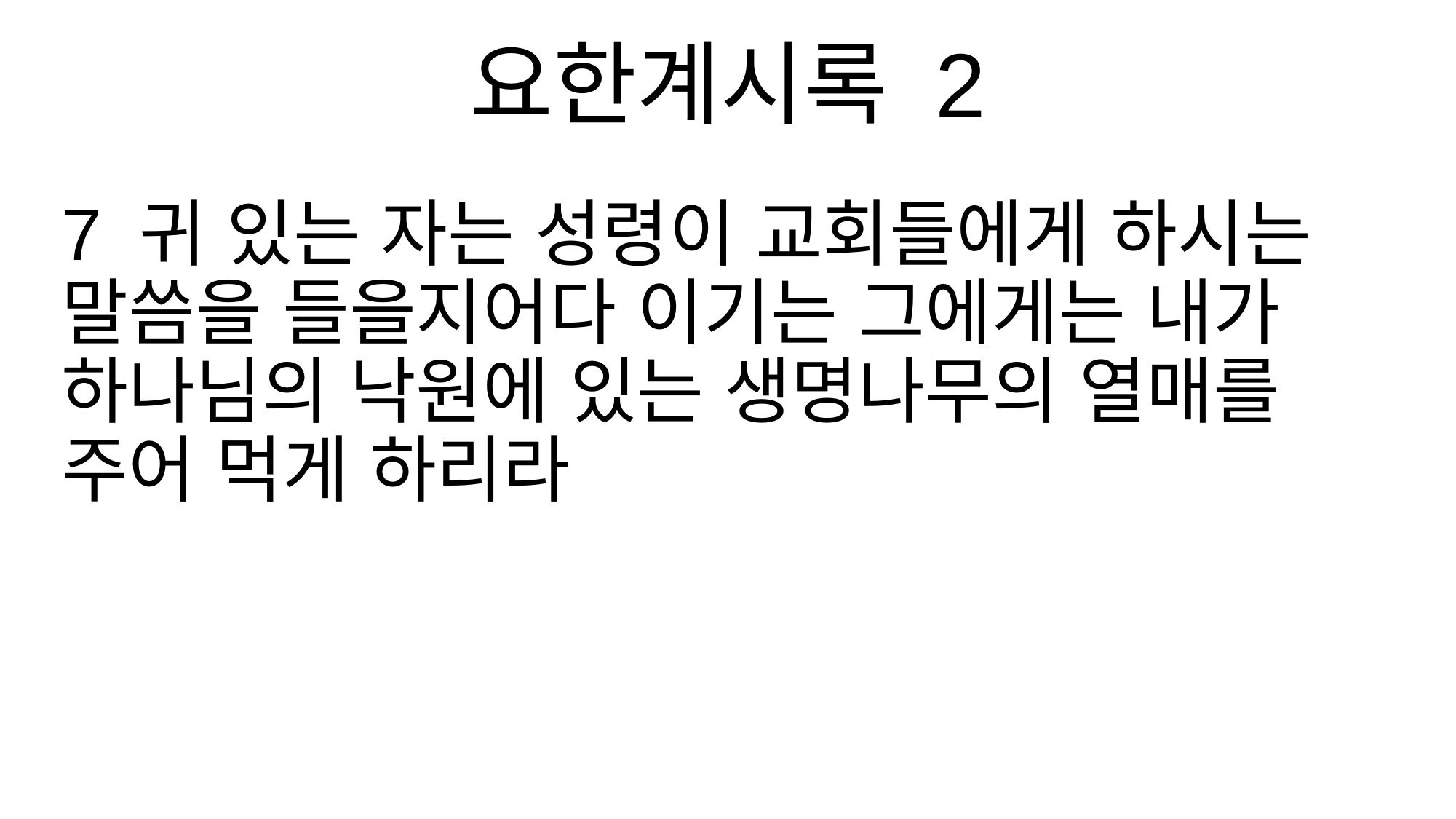

요한계시록 2
7 귀 있는 자는 성령이 교회들에게 하시는 말씀을 들을지어다 이기는 그에게는 내가 하나님의 낙원에 있는 생명나무의 열매를 주어 먹게 하리라